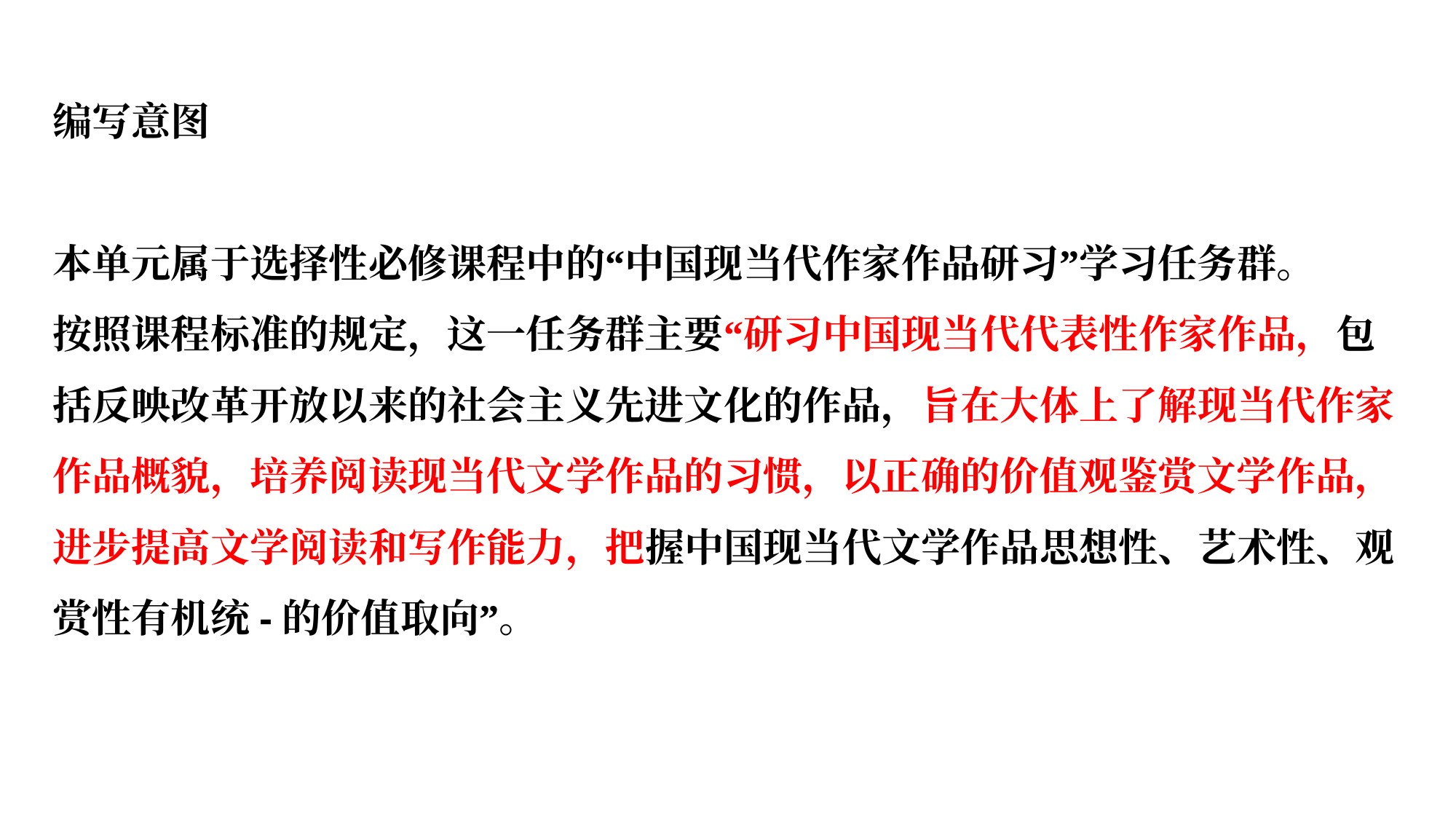

编写意图

本单元属于选择性必修课程中的“中国现当代作家作品研习”学习任务群。
按照课程标准的规定，这一任务群主要“研习中国现当代代表性作家作品，包括反映改革开放以来的社会主义先进文化的作品，旨在大体上了解现当代作家作品概貌，培养阅读现当代文学作品的习惯，以正确的价值观鉴赏文学作品，进步提高文学阅读和写作能力，把握中国现当代文学作品思想性、艺术性、观赏性有机统-的价值取向”。